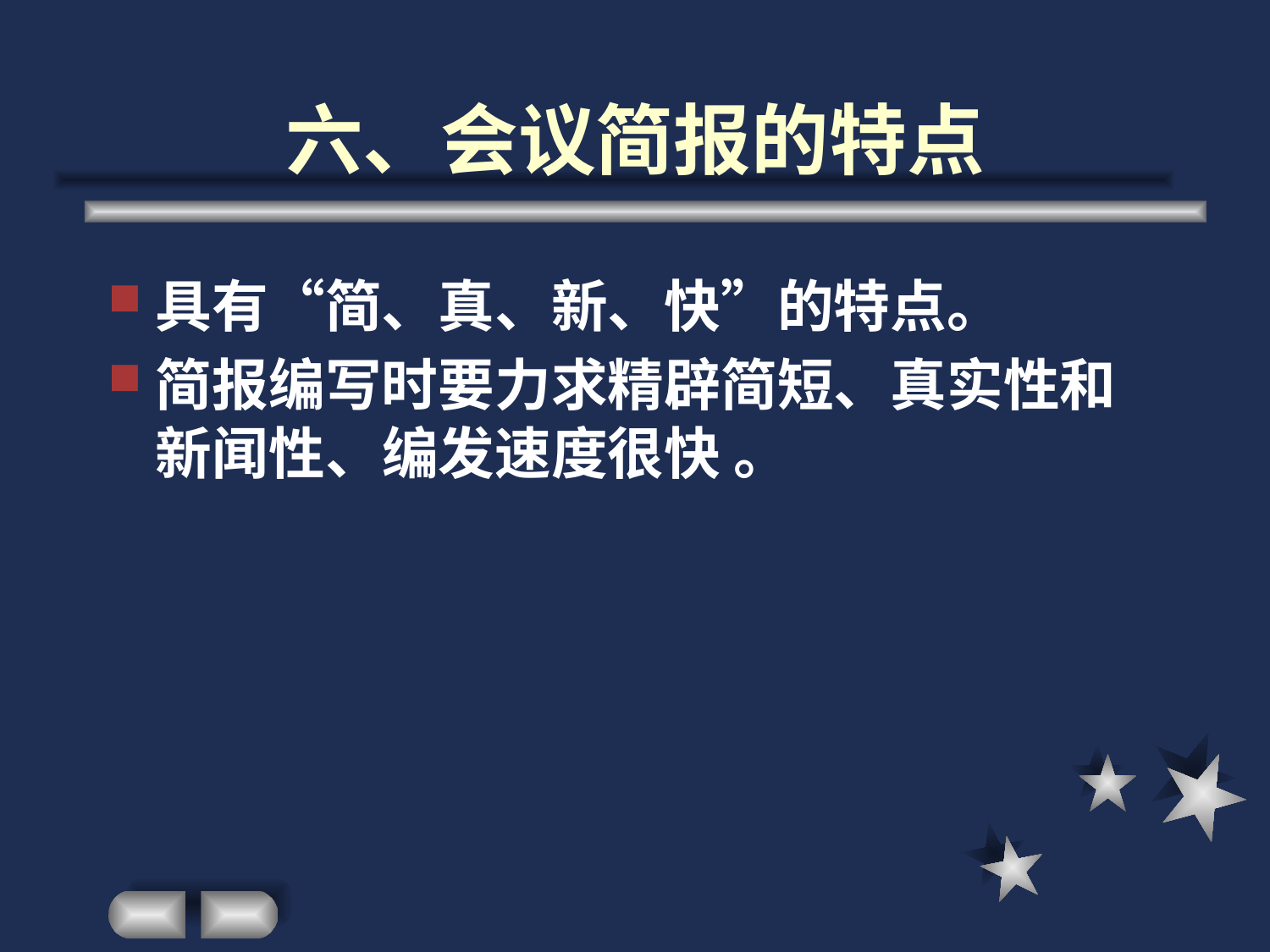

# 六、会议简报的特点
具有“简、真、新、快”的特点。
简报编写时要力求精辟简短、真实性和新闻性、编发速度很快 。